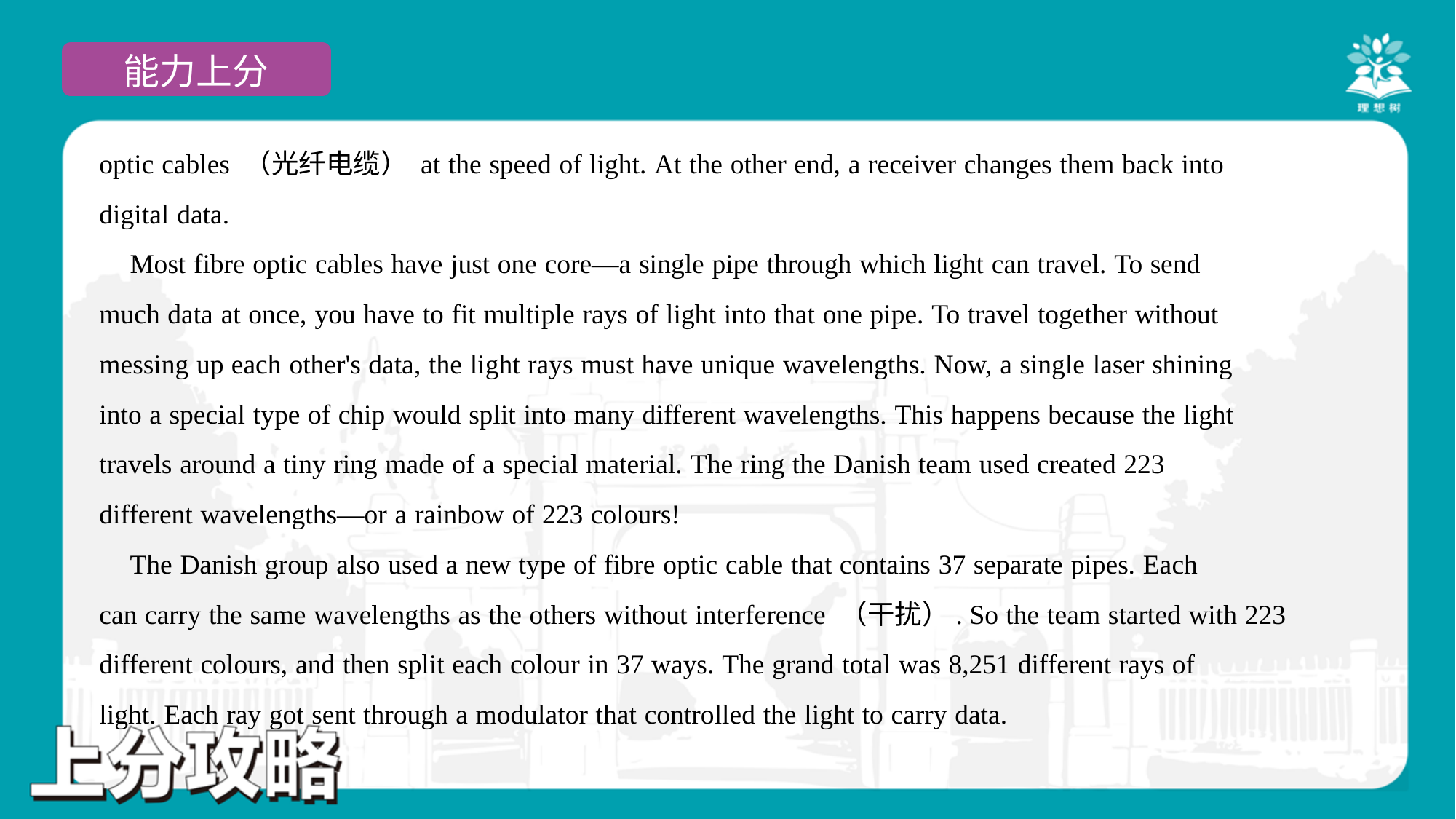

optic cables （光纤电缆） at the speed of light. At the other end, a receiver changes them back into
digital data.
    Most fibre optic cables have just one core—a single pipe through which light can travel. To send
much data at once, you have to fit multiple rays of light into that one pipe. To travel together without
messing up each other's data, the light rays must have unique wavelengths. Now, a single laser shining
into a special type of chip would split into many different wavelengths. This happens because the light
travels around a tiny ring made of a special material. The ring the Danish team used created 223
different wavelengths—or a rainbow of 223 colours!
    The Danish group also used a new type of fibre optic cable that contains 37 separate pipes. Each
can carry the same wavelengths as the others without interference （干扰）. So the team started with 223
different colours, and then split each colour in 37 ways. The grand total was 8,251 different rays of
light. Each ray got sent through a modulator that controlled the light to carry data.